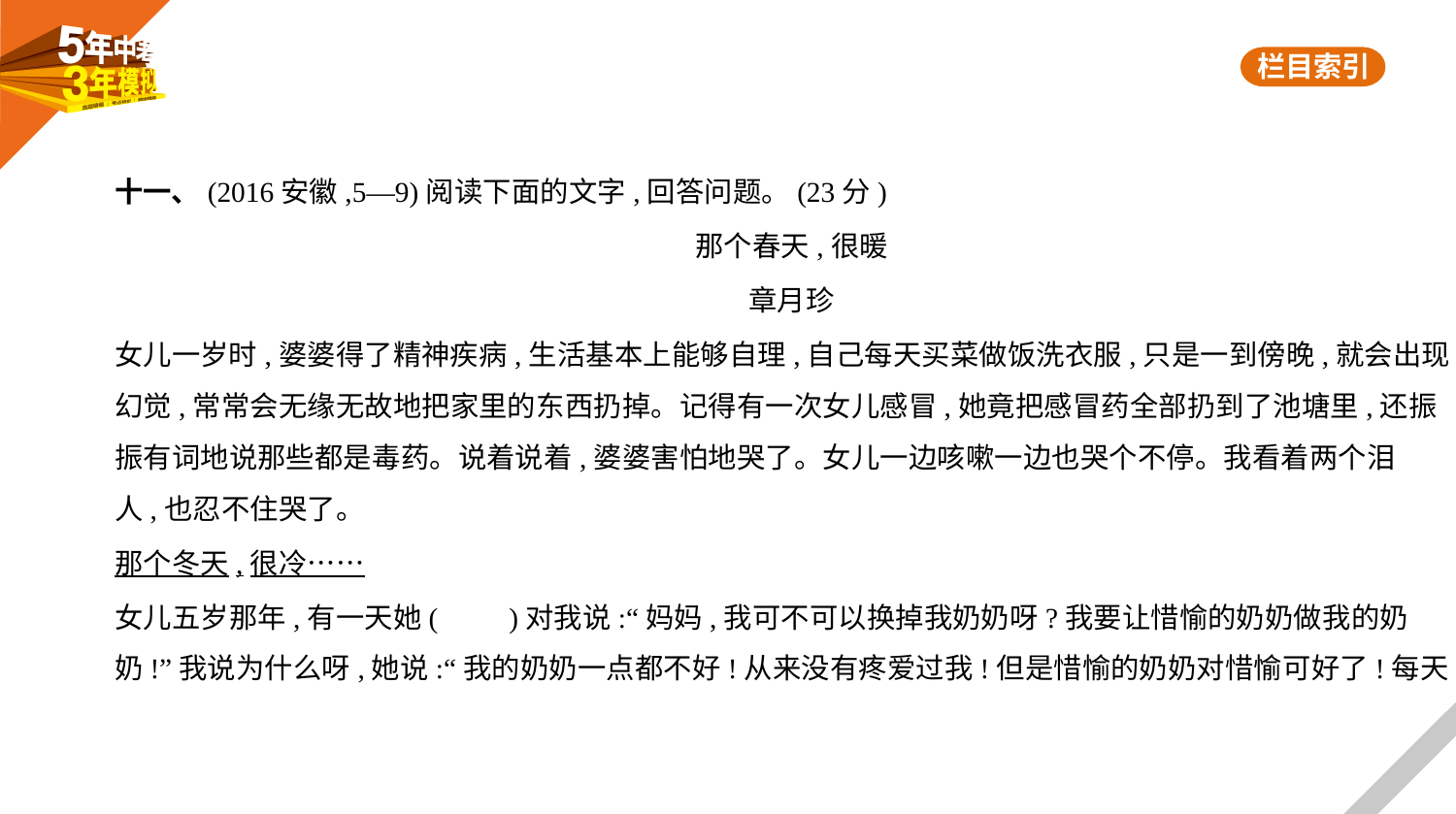

十一、(2016安徽,5—9)阅读下面的文字,回答问题。(23分)
那个春天,很暖
章月珍
女儿一岁时,婆婆得了精神疾病,生活基本上能够自理,自己每天买菜做饭洗衣服,只是一到傍晚,就会出现
幻觉,常常会无缘无故地把家里的东西扔掉。记得有一次女儿感冒,她竟把感冒药全部扔到了池塘里,还振
振有词地说那些都是毒药。说着说着,婆婆害怕地哭了。女儿一边咳嗽一边也哭个不停。我看着两个泪
人,也忍不住哭了。
那个冬天,很冷……
女儿五岁那年,有一天她(　　)对我说:“妈妈,我可不可以换掉我奶奶呀?我要让惜愉的奶奶做我的奶
奶!”我说为什么呀,她说:“我的奶奶一点都不好!从来没有疼爱过我!但是惜愉的奶奶对惜愉可好了!每天